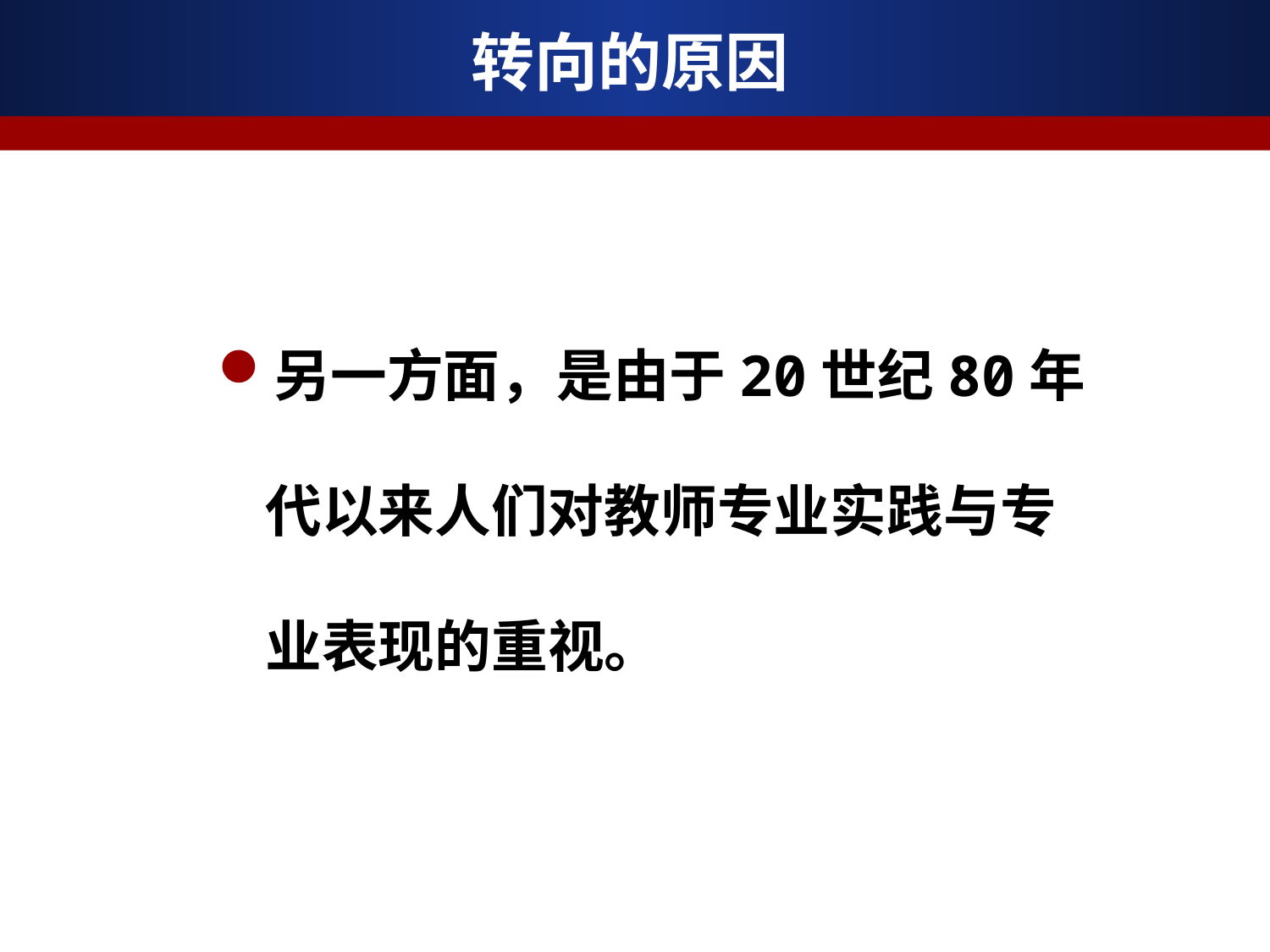

# 转向的原因
另一方面，是由于20世纪80年代以来人们对教师专业实践与专业表现的重视。